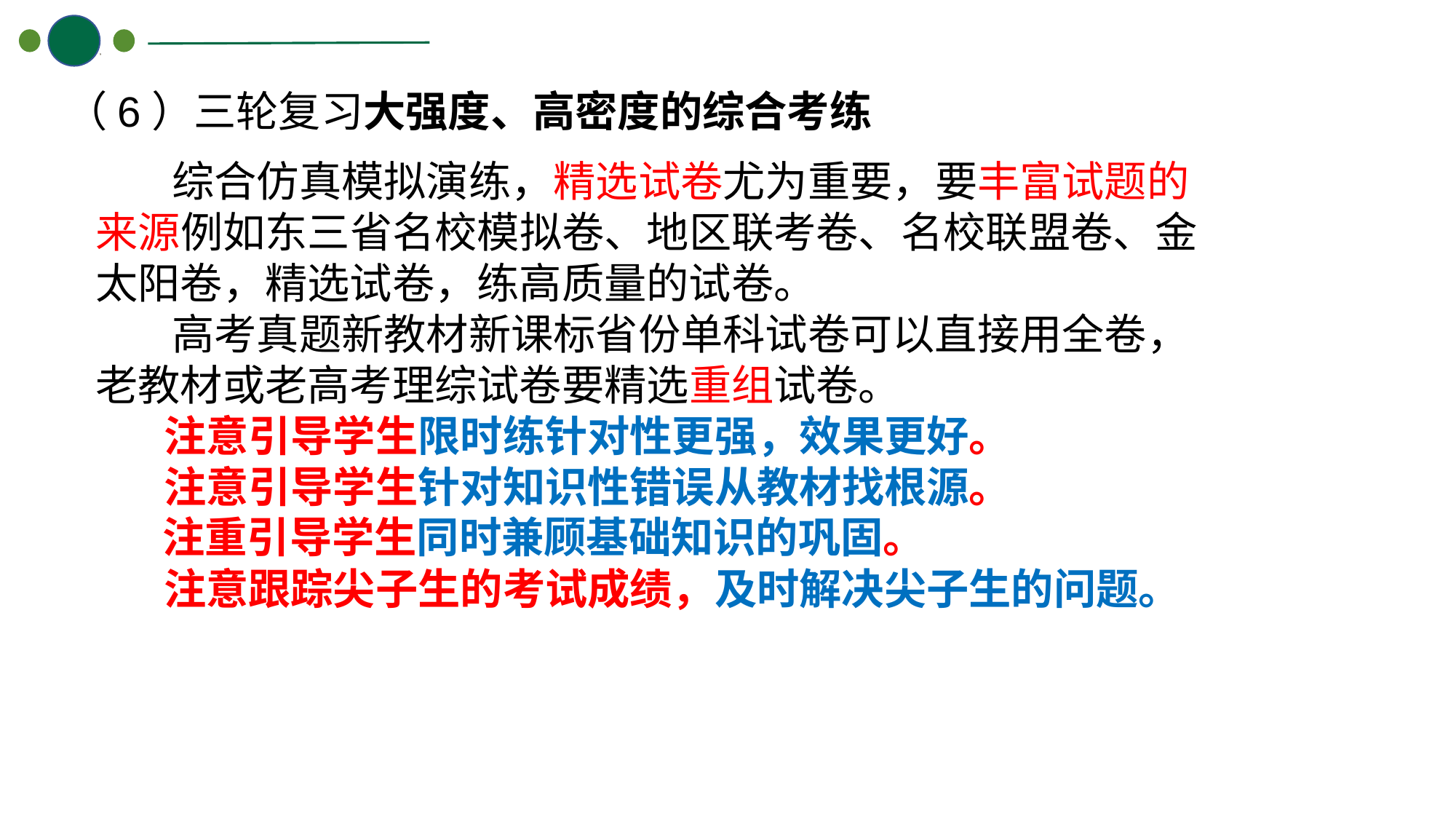

（6）三轮复习大强度、高密度的综合考练
       综合仿真模拟演练，精选试卷尤为重要，要丰富试题的来源例如东三省名校模拟卷、地区联考卷、名校联盟卷、金太阳卷，精选试卷，练高质量的试卷。
       高考真题新教材新课标省份单科试卷可以直接用全卷，
老教材或老高考理综试卷要精选重组试卷。
      注意引导学生限时练针对性更强，效果更好。
      注意引导学生针对知识性错误从教材找根源。
      注重引导学生同时兼顾基础知识的巩固。
      注意跟踪尖子生的考试成绩，及时解决尖子生的问题。